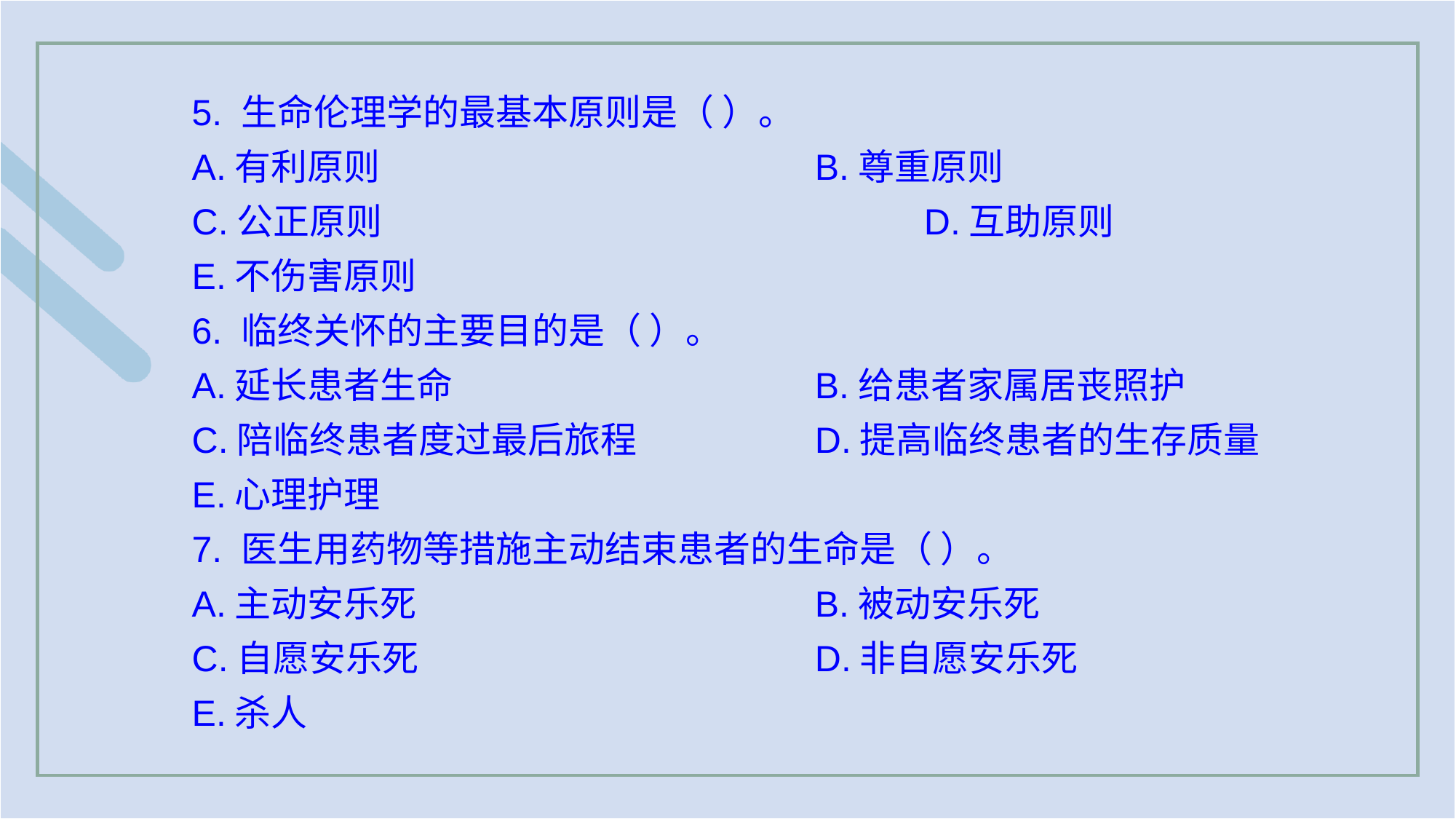

5. 生命伦理学的最基本原则是（ ）。
A.有利原则 				B.尊重原则
C.公正原则					D.互助原则
E.不伤害原则
6. 临终关怀的主要目的是（ ）。
A.延长患者生命 				B.给患者家属居丧照护
C.陪临终患者度过最后旅程 		D.提高临终患者的生存质量
E.心理护理
7. 医生用药物等措施主动结束患者的生命是（ ）。
A.主动安乐死 				B.被动安乐死
C.自愿安乐死 				D.非自愿安乐死
E.杀人